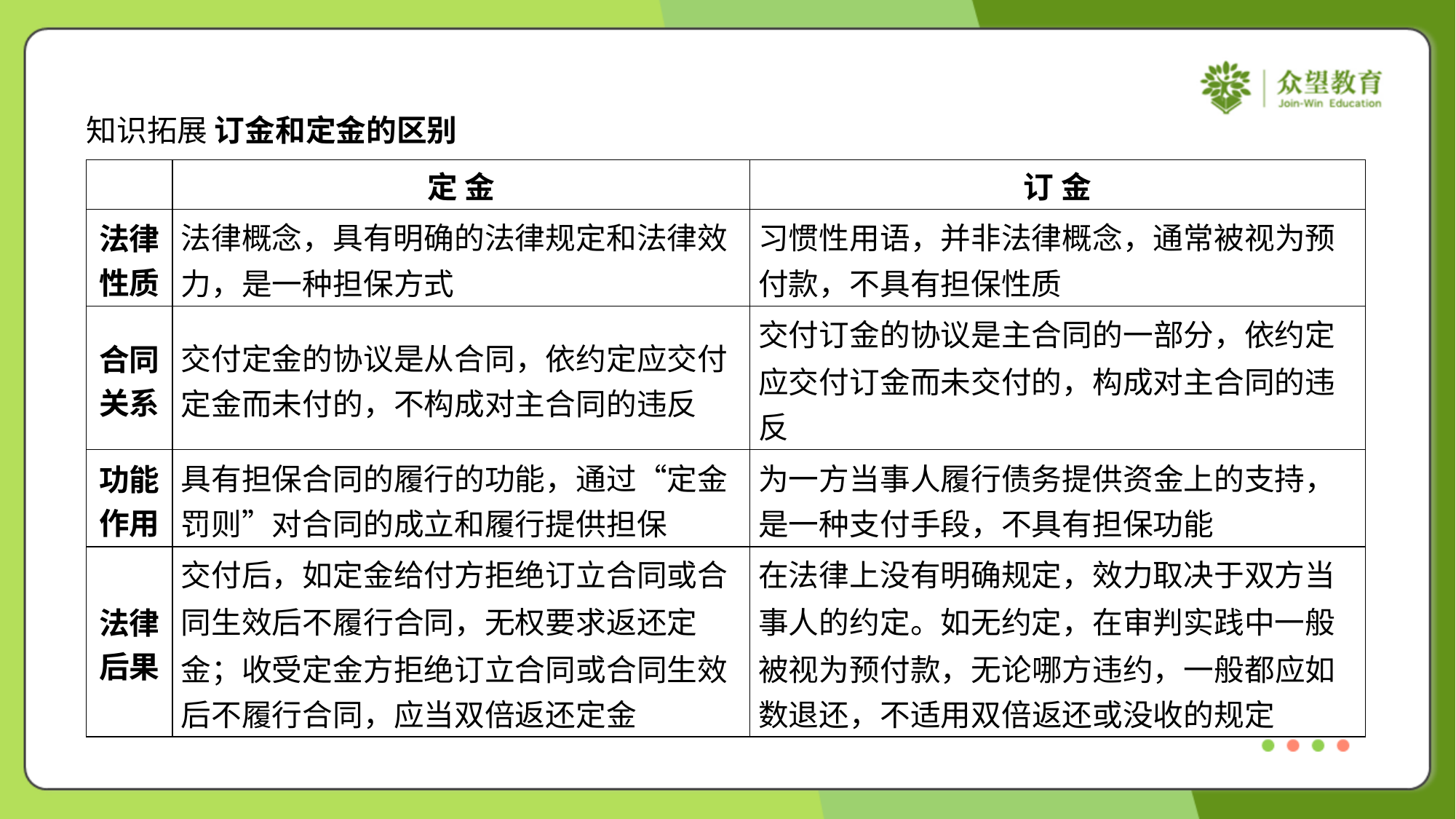

知识拓展 订金和定金的区别
|  | 定 金 | 订 金 |
| --- | --- | --- |
| 法律 性质 | 法律概念，具有明确的法律规定和法律效 力，是一种担保方式 | 习惯性用语，并非法律概念，通常被视为预 付款，不具有担保性质 |
| 合同 关系 | 交付定金的协议是从合同，依约定应交付 定金而未付的，不构成对主合同的违反 | 交付订金的协议是主合同的一部分，依约定 应交付订金而未交付的，构成对主合同的违 反 |
| 功能 作用 | 具有担保合同的履行的功能，通过“定金 罚则”对合同的成立和履行提供担保 | 为一方当事人履行债务提供资金上的支持， 是一种支付手段，不具有担保功能 |
| 法律 后果 | 交付后，如定金给付方拒绝订立合同或合 同生效后不履行合同，无权要求返还定 金；收受定金方拒绝订立合同或合同生效 后不履行合同，应当双倍返还定金 | 在法律上没有明确规定，效力取决于双方当 事人的约定。如无约定，在审判实践中一般 被视为预付款，无论哪方违约，一般都应如 数退还，不适用双倍返还或没收的规定 |